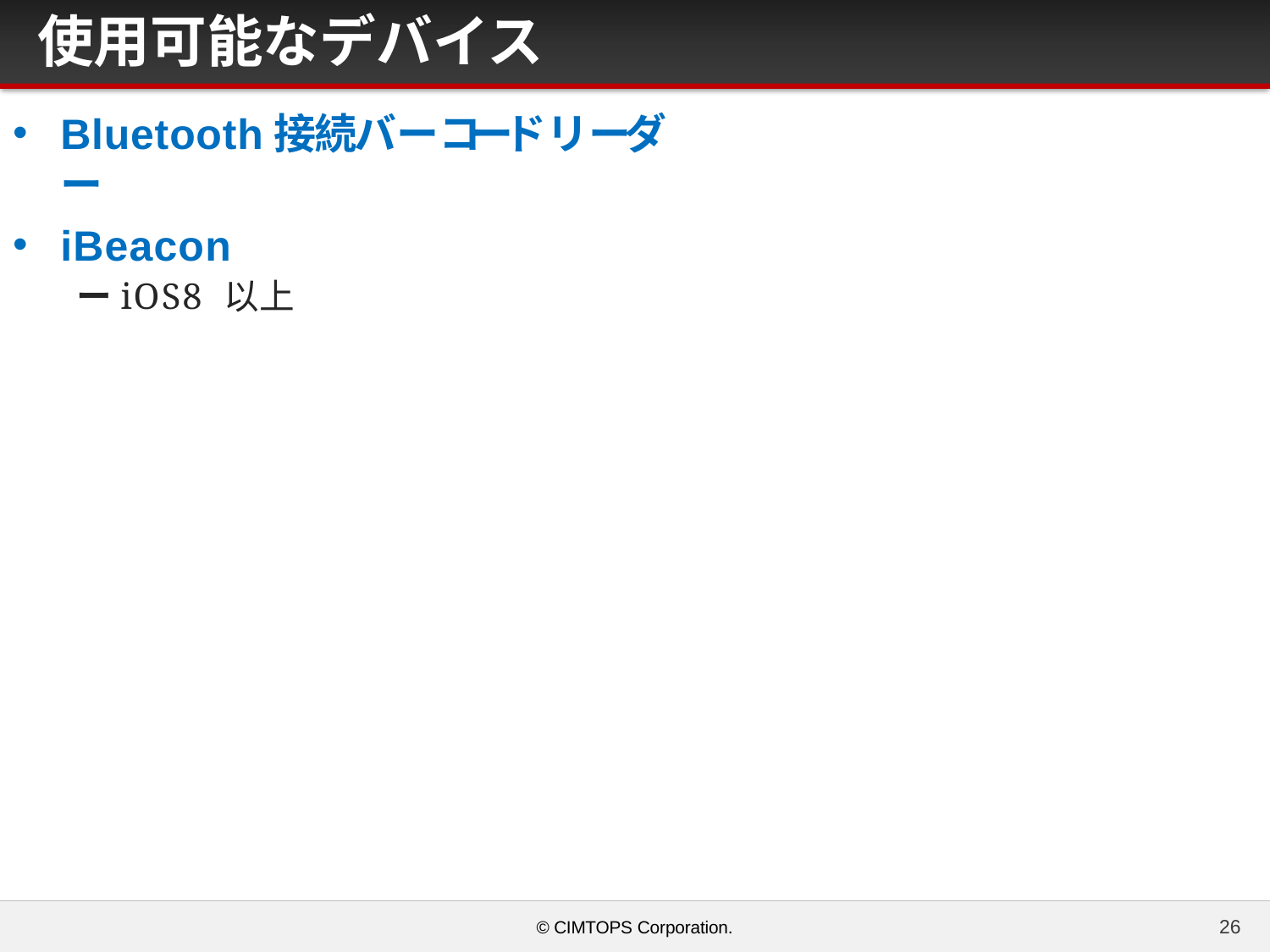

# 使用可能なデバイス
Bluetooth接続バーコードリーダー
iBeacon
ーiOS8 以上
26
© CIMTOPS Corporation.